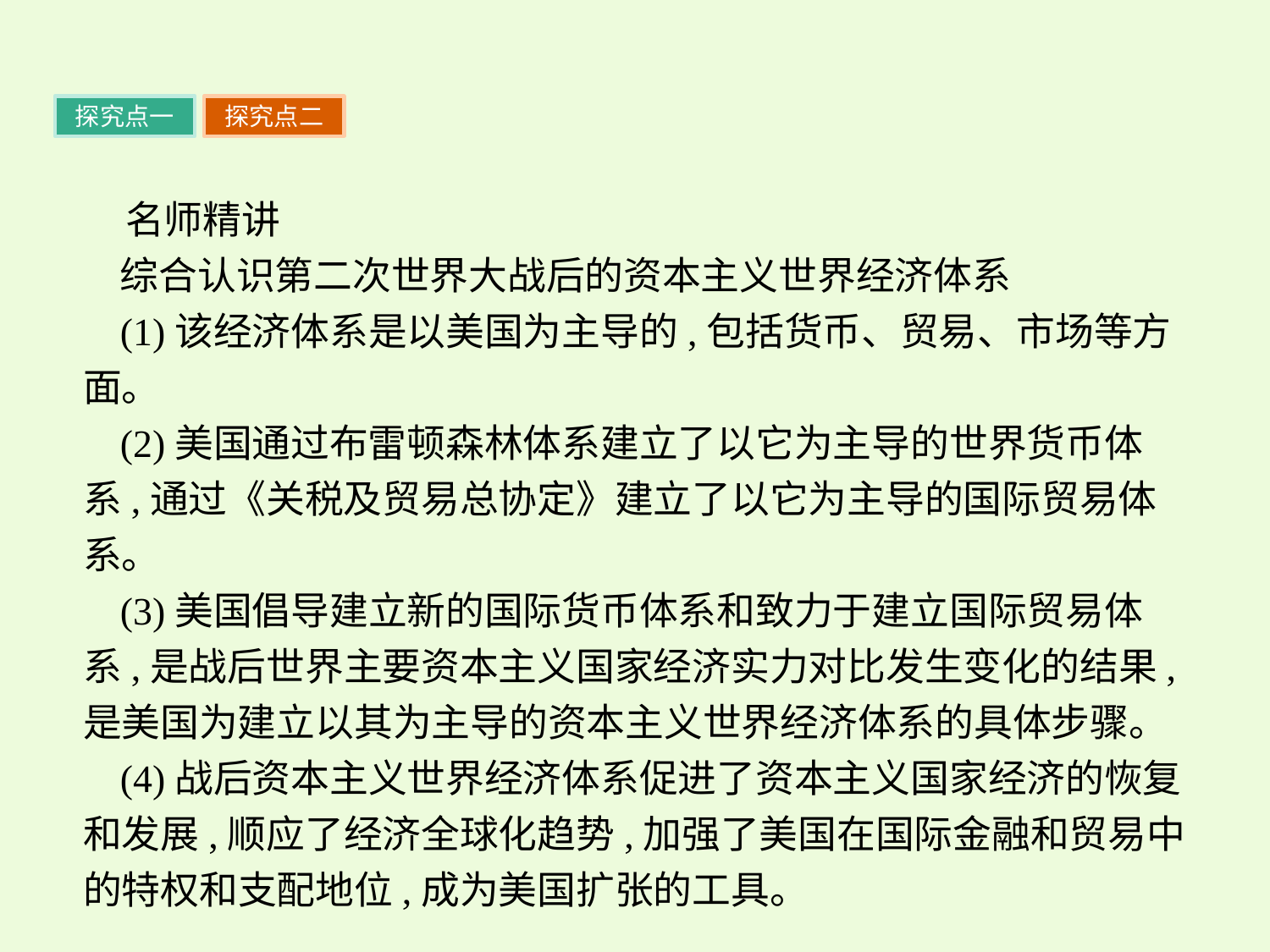

探究点一
探究点二
名师精讲
综合认识第二次世界大战后的资本主义世界经济体系
(1)该经济体系是以美国为主导的,包括货币、贸易、市场等方面。
(2)美国通过布雷顿森林体系建立了以它为主导的世界货币体系,通过《关税及贸易总协定》建立了以它为主导的国际贸易体系。
(3)美国倡导建立新的国际货币体系和致力于建立国际贸易体系,是战后世界主要资本主义国家经济实力对比发生变化的结果,是美国为建立以其为主导的资本主义世界经济体系的具体步骤。
(4)战后资本主义世界经济体系促进了资本主义国家经济的恢复和发展,顺应了经济全球化趋势,加强了美国在国际金融和贸易中的特权和支配地位,成为美国扩张的工具。